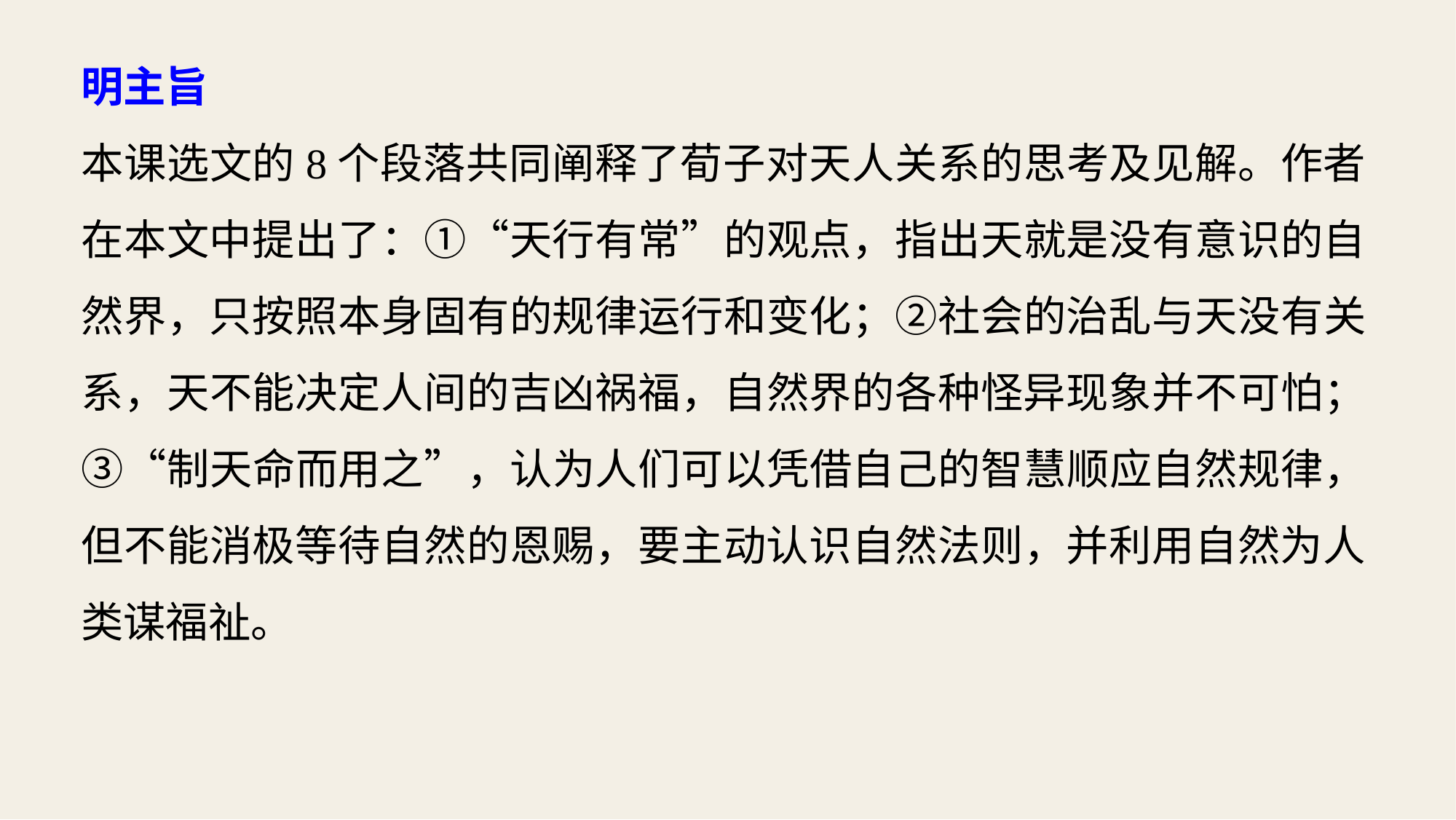

明主旨
本课选文的8个段落共同阐释了荀子对天人关系的思考及见解。作者在本文中提出了：①“天行有常”的观点，指出天就是没有意识的自然界，只按照本身固有的规律运行和变化；②社会的治乱与天没有关系，天不能决定人间的吉凶祸福，自然界的各种怪异现象并不可怕；③“制天命而用之”，认为人们可以凭借自己的智慧顺应自然规律，但不能消极等待自然的恩赐，要主动认识自然法则，并利用自然为人类谋福祉。